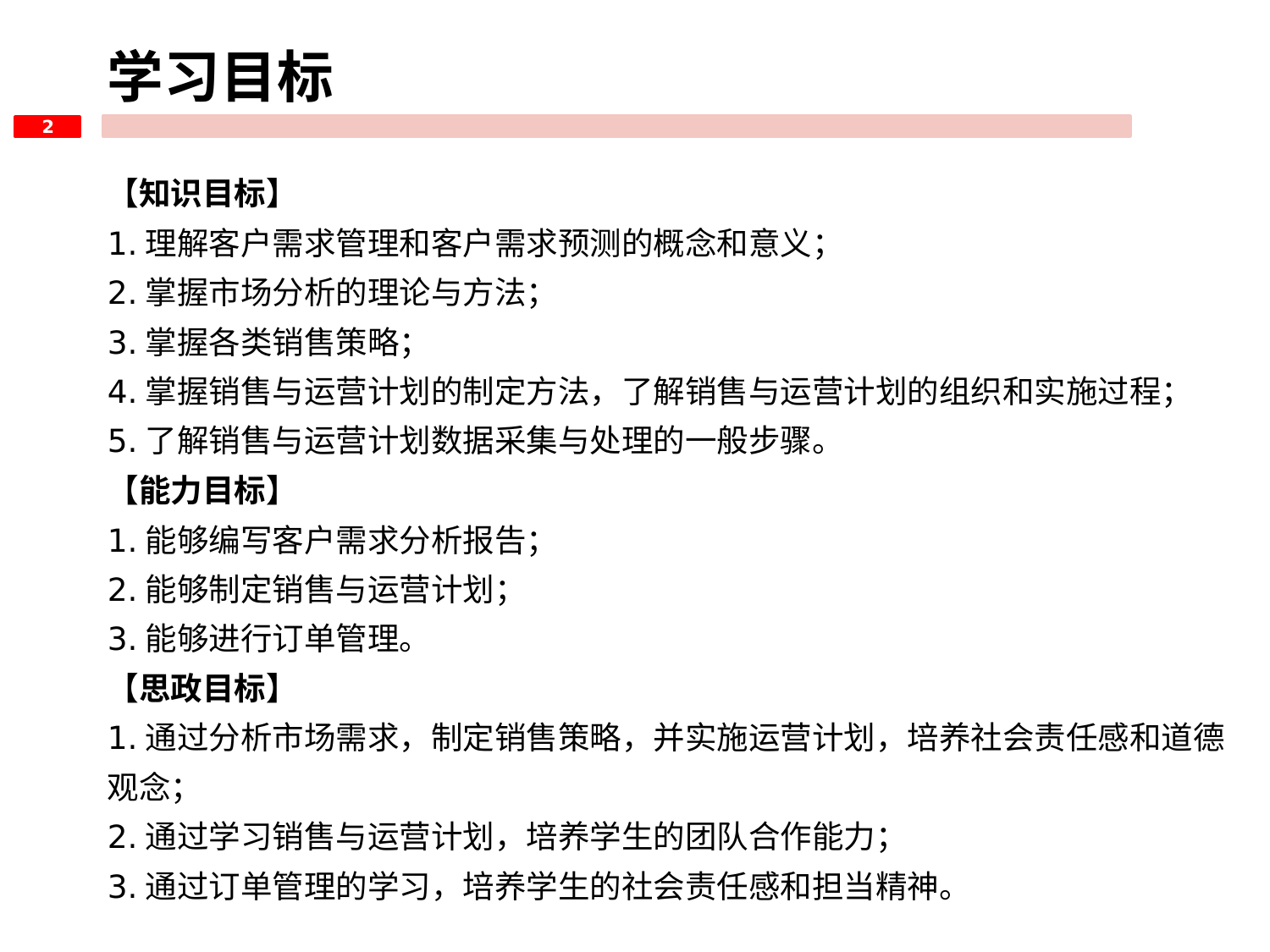

学习目标
2
【知识目标】
1.理解客户需求管理和客户需求预测的概念和意义；
2.掌握市场分析的理论与方法；
3.掌握各类销售策略；
4.掌握销售与运营计划的制定方法，了解销售与运营计划的组织和实施过程；
5.了解销售与运营计划数据采集与处理的一般步骤。
【能力目标】
1.能够编写客户需求分析报告；
2.能够制定销售与运营计划；
3.能够进行订单管理。
【思政目标】
1.通过分析市场需求，制定销售策略，并实施运营计划，培养社会责任感和道德观念；
2.通过学习销售与运营计划，培养学生的团队合作能力；
3.通过订单管理的学习，培养学生的社会责任感和担当精神。